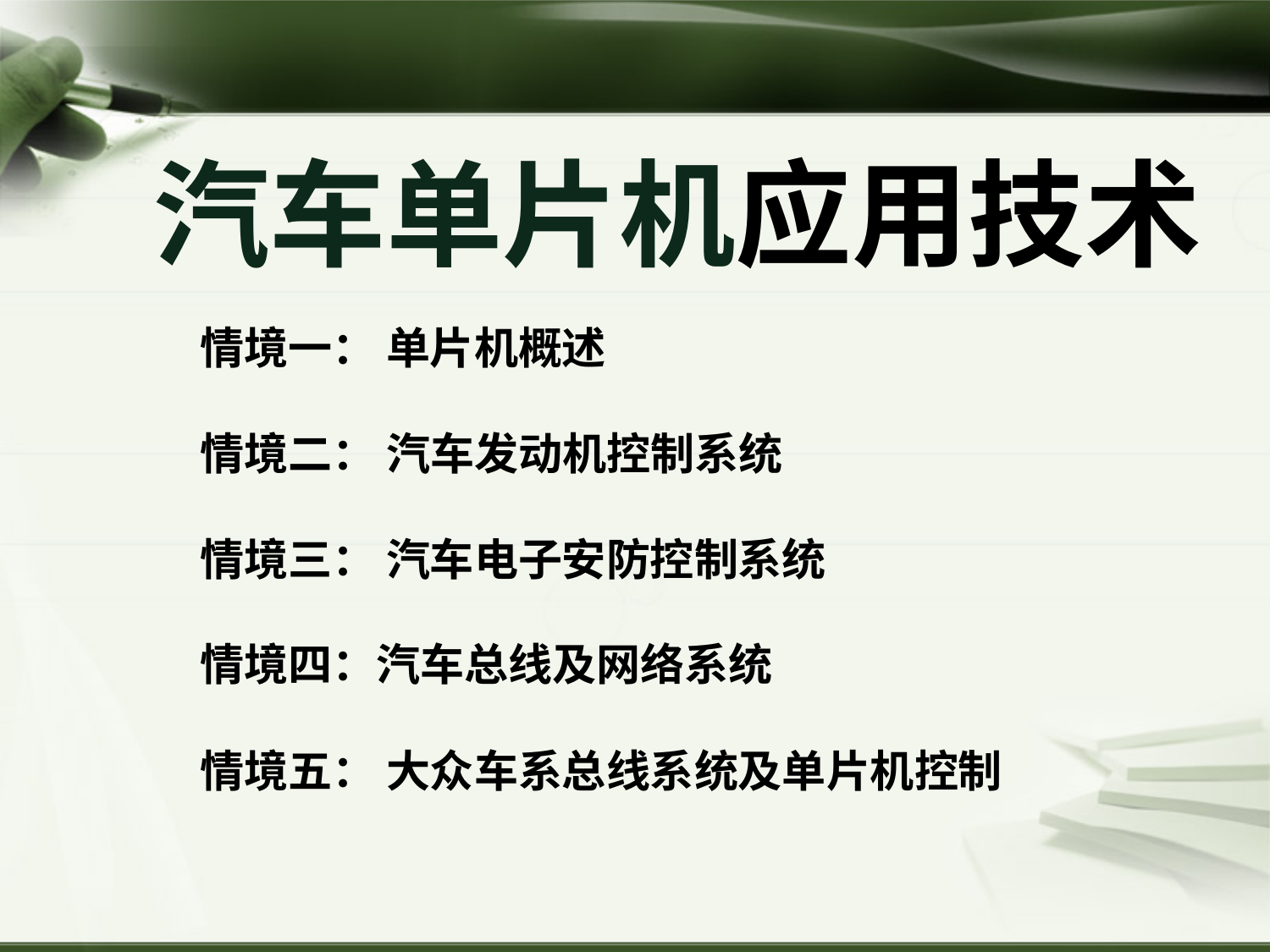

汽车单片机应用技术
情境一： 单片机概述

情境二： 汽车发动机控制系统

情境三： 汽车电子安防控制系统

情境四：汽车总线及网络系统

情境五： 大众车系总线系统及单片机控制